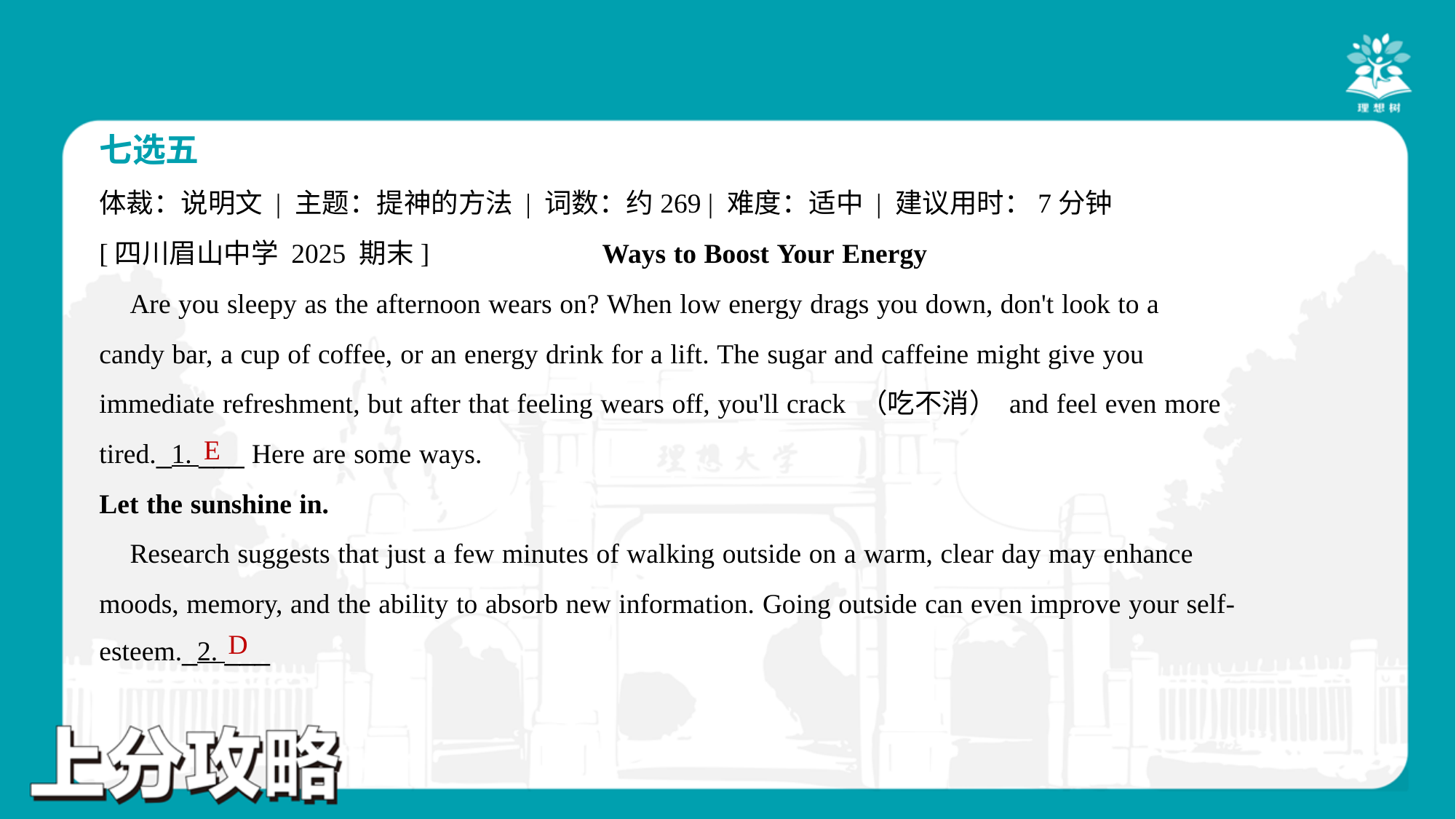

七选五
体裁：说明文 | 主题：提神的方法 | 词数：约269 | 难度：适中 | 建议用时：7分钟
[四川眉山中学 2025 期末]                         Ways to Boost Your Energy
    Are you sleepy as the afternoon wears on? When low energy drags you down, don't look to a
candy bar, a cup of coffee, or an energy drink for a lift. The sugar and caffeine might give you
immediate refreshment, but after that feeling wears off, you'll crack （吃不消） and feel even more
tired._1. ___ Here are some ways.
Let the sunshine in.
    Research suggests that just a few minutes of walking outside on a warm, clear day may enhance
moods, memory, and the ability to absorb new information. Going outside can even improve your self-
esteem._2. ___
E
D